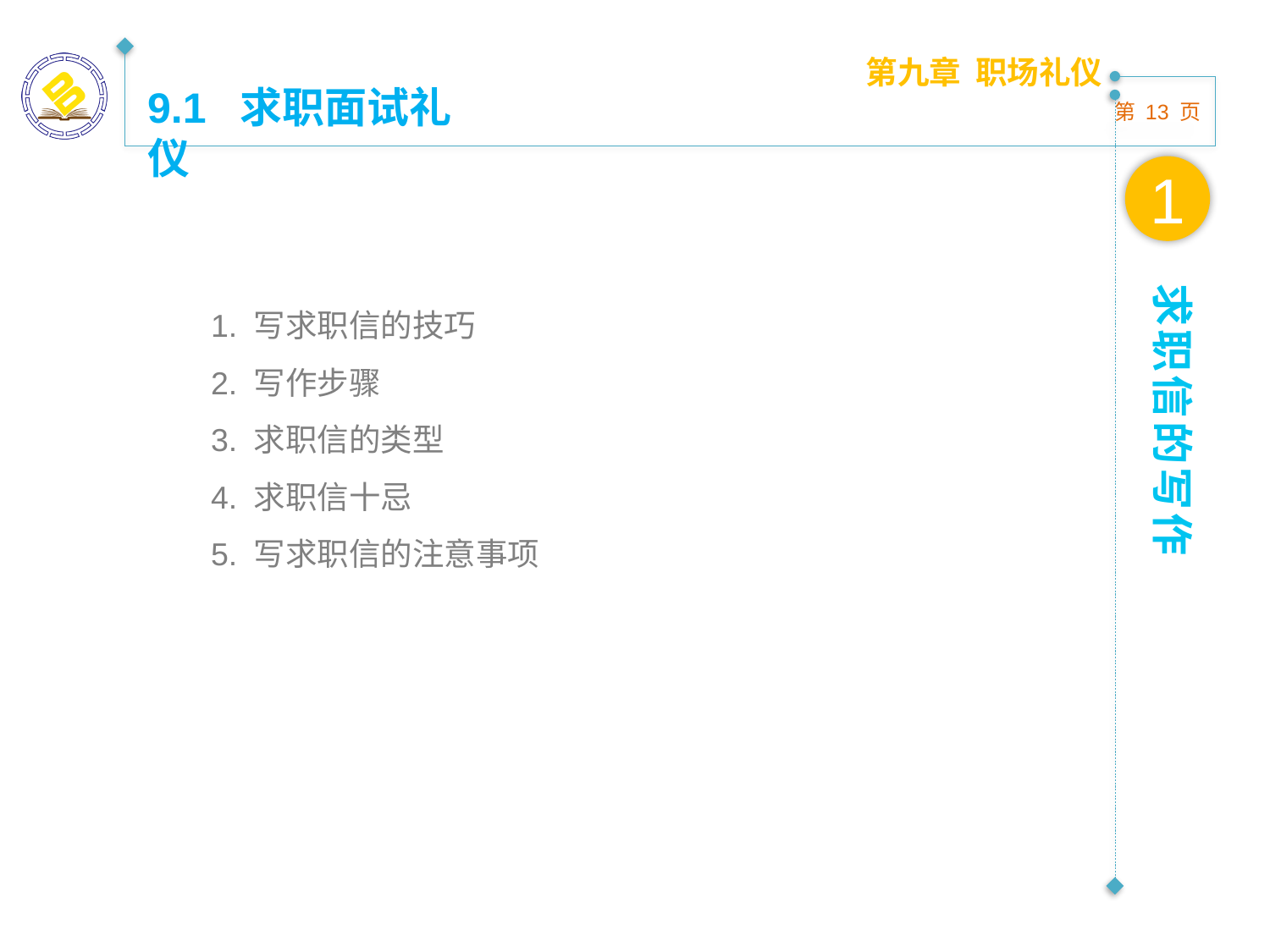

第九章  职场礼仪
9.1  求职面试礼仪
1
求职信的写作
1. 写求职信的技巧
2. 写作步骤
3. 求职信的类型
4. 求职信十忌
5. 写求职信的注意事项